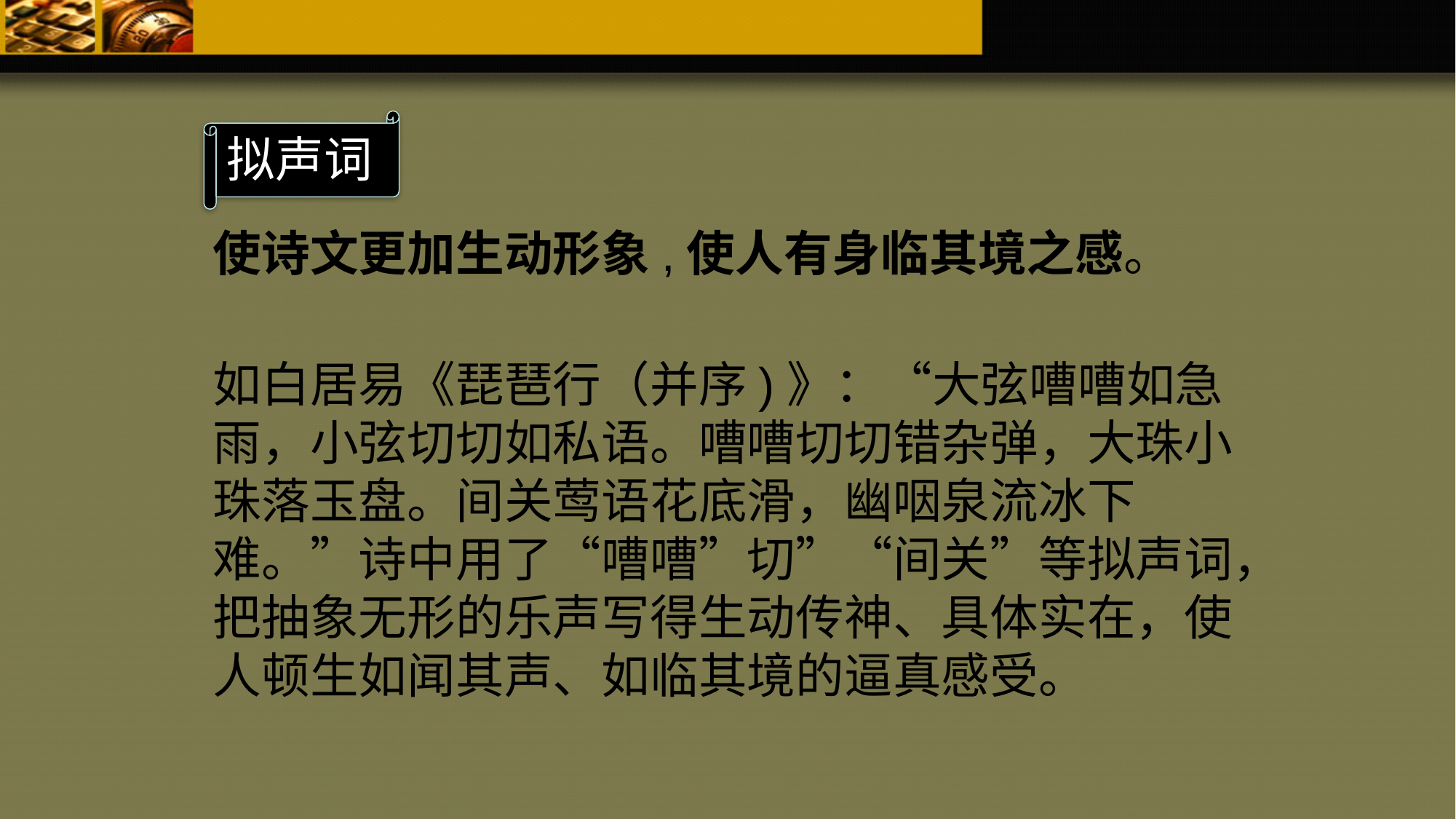

拟声词
使诗文更加生动形象,使人有身临其境之感。

如白居易《琵琶行（并序)》：“大弦嘈嘈如急雨，小弦切切如私语。嘈嘈切切错杂弹，大珠小珠落玉盘。间关莺语花底滑，幽咽泉流冰下难。”诗中用了“嘈嘈”切”“间关”等拟声词，把抽象无形的乐声写得生动传神、具体实在，使人顿生如闻其声、如临其境的逼真感受。